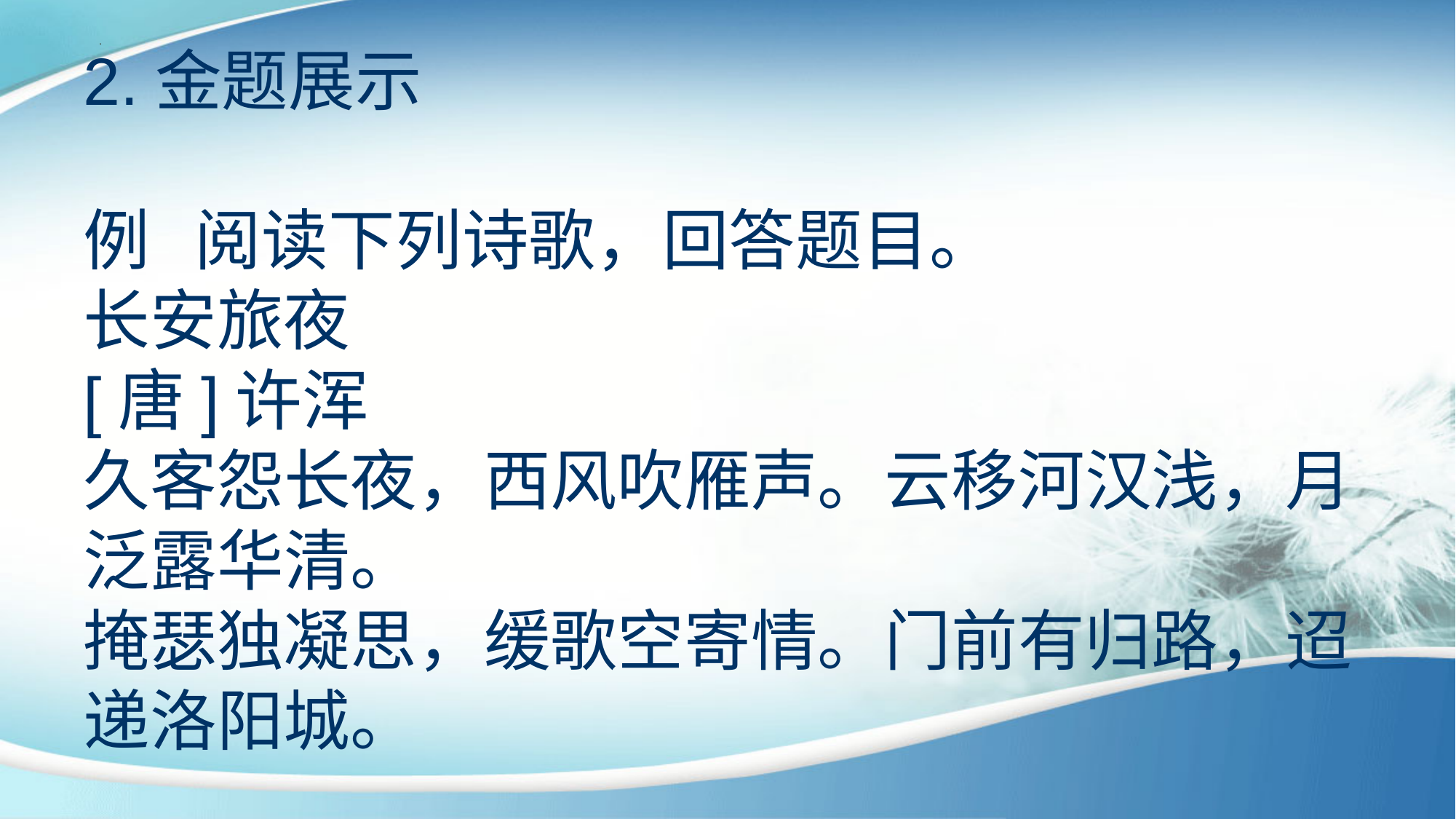

2.金题展示
例   阅读下列诗歌，回答题目。
长安旅夜
[唐]许浑
久客怨长夜，西风吹雁声。云移河汉浅，月泛露华清。
掩瑟独凝思，缓歌空寄情。门前有归路，迢递洛阳城。